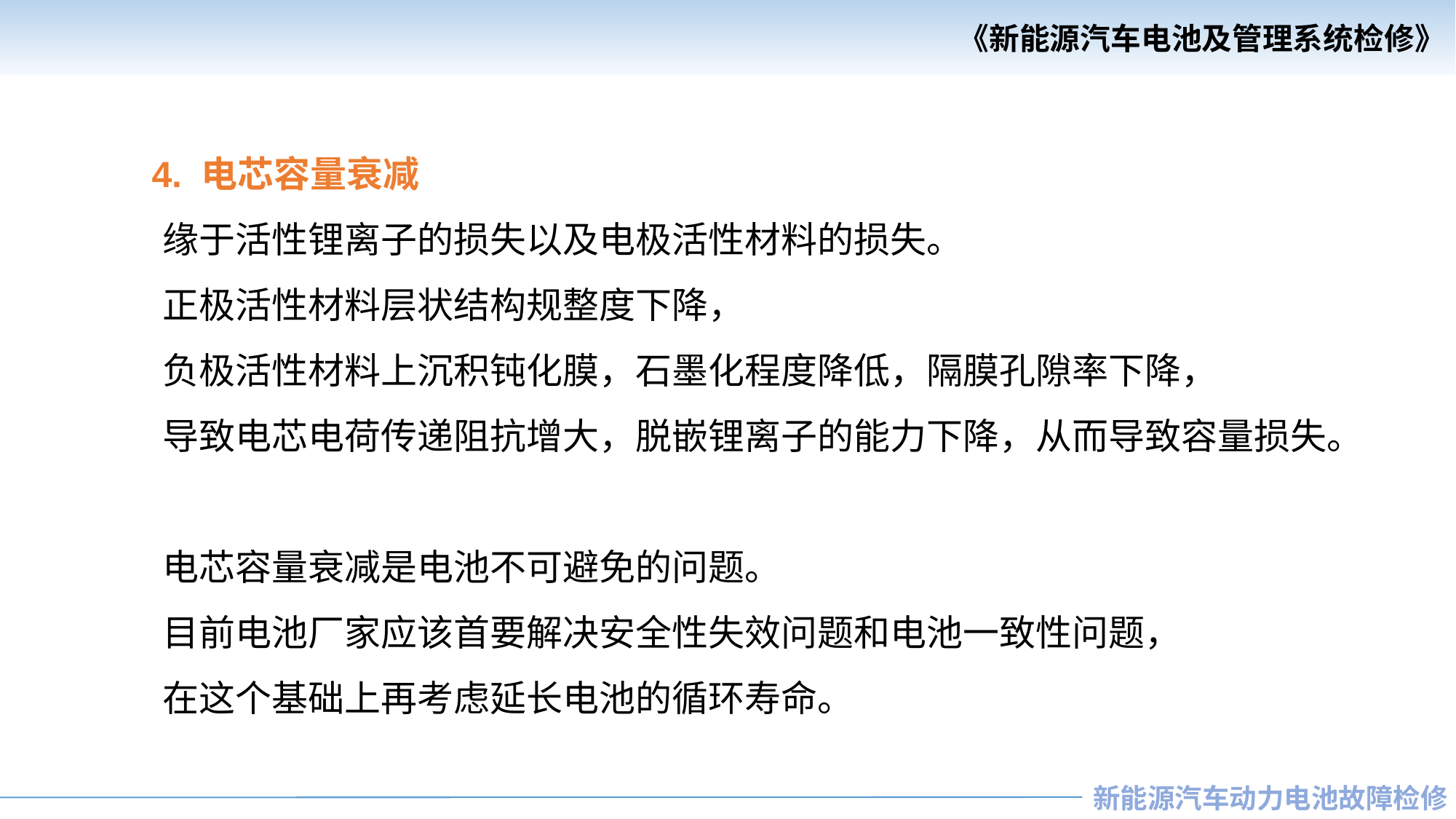

4. 电芯容量衰减
    缘于活性锂离子的损失以及电极活性材料的损失。
    正极活性材料层状结构规整度下降，
    负极活性材料上沉积钝化膜，石墨化程度降低，隔膜孔隙率下降，
    导致电芯电荷传递阻抗增大，脱嵌锂离子的能力下降，从而导致容量损失。
    电芯容量衰减是电池不可避免的问题。
    目前电池厂家应该首要解决安全性失效问题和电池一致性问题，
    在这个基础上再考虑延长电池的循环寿命。